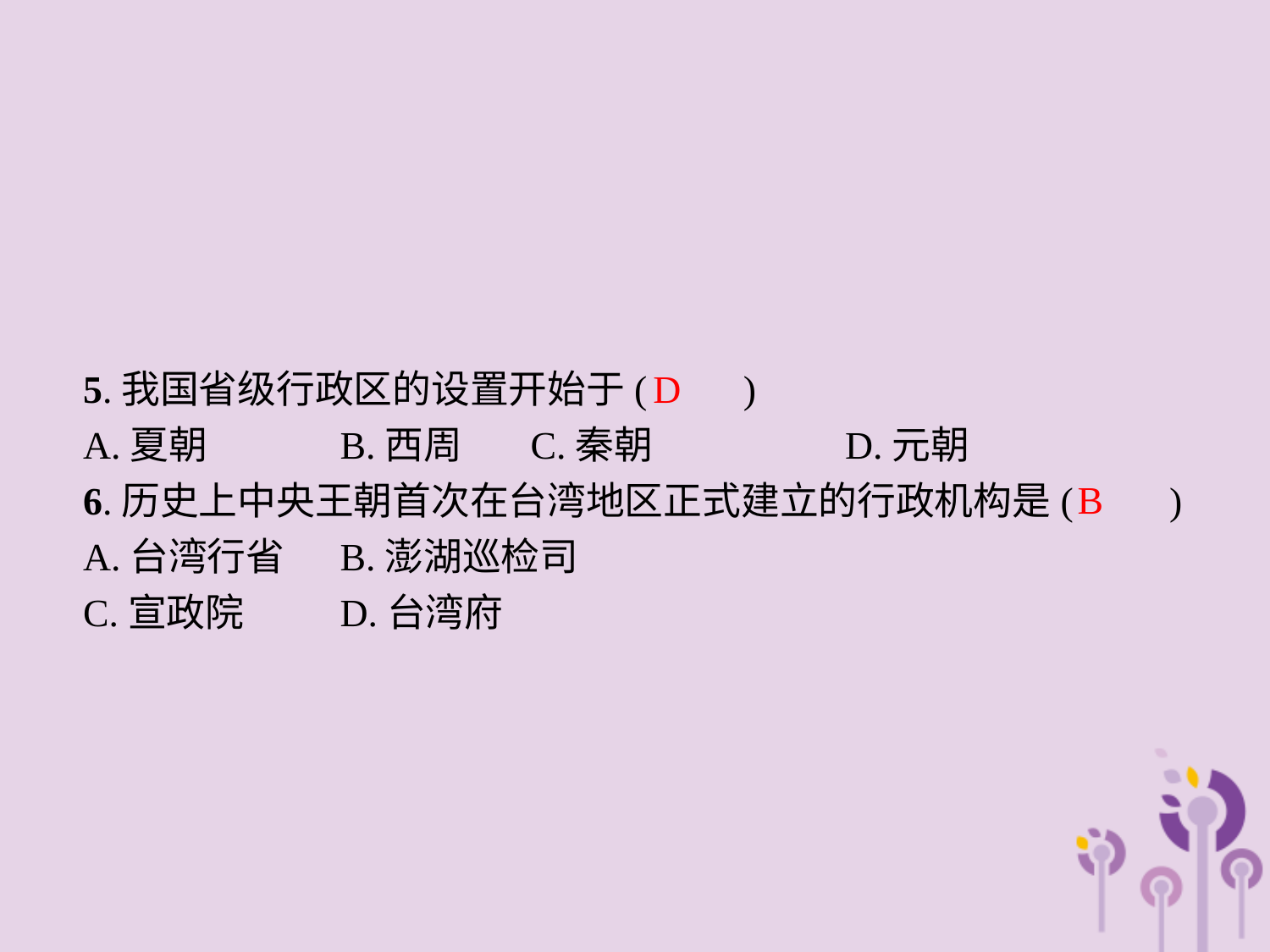

D
5.我国省级行政区的设置开始于(　　)
A.夏朝		B.西周	C.秦朝		D.元朝
6.历史上中央王朝首次在台湾地区正式建立的行政机构是(　　)
A.台湾行省	B.澎湖巡检司
C.宣政院	D.台湾府
B